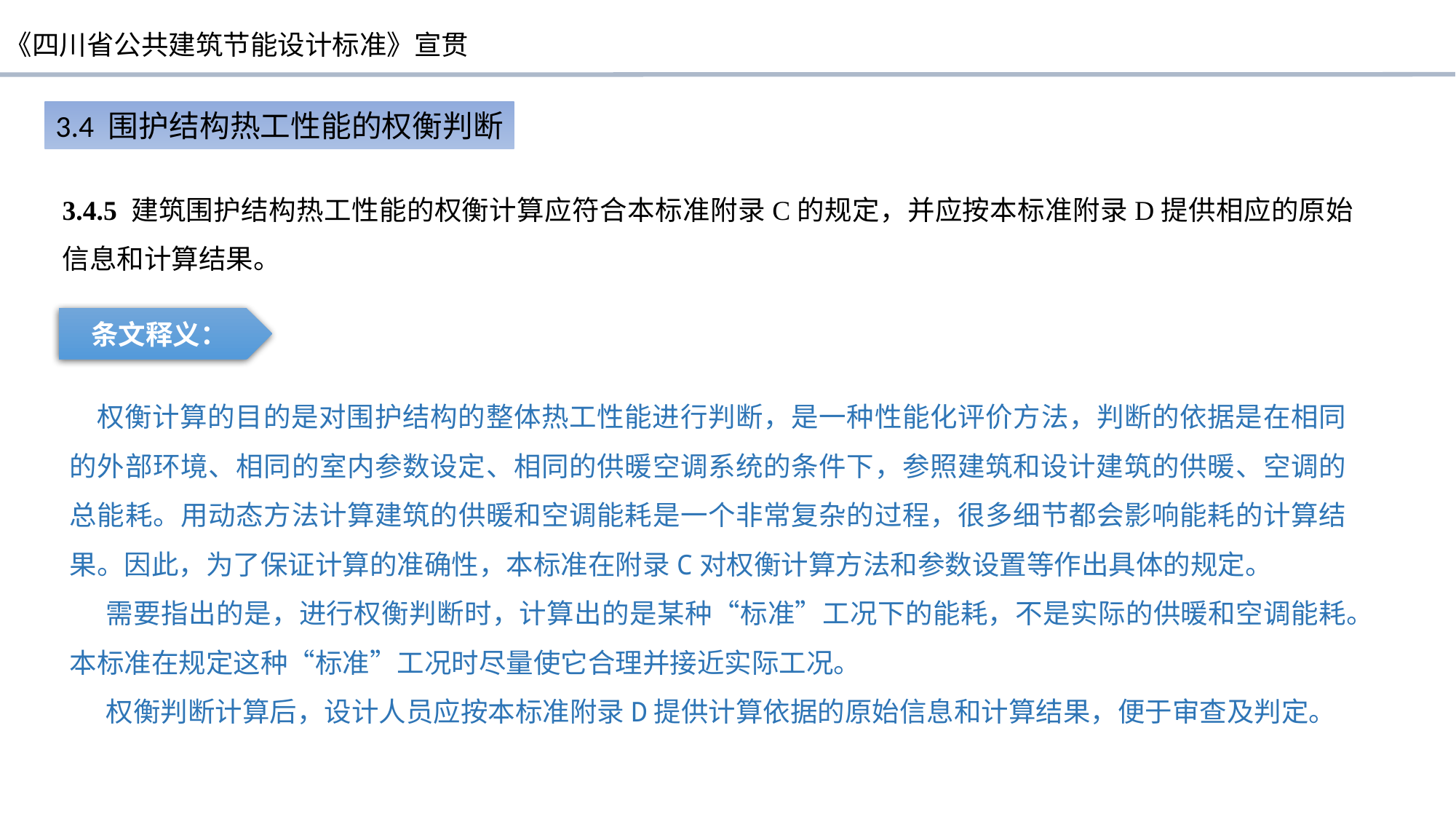

3.4 围护结构热工性能的权衡判断
3.4.5 建筑围护结构热工性能的权衡计算应符合本标准附录C的规定，并应按本标准附录D提供相应的原始信息和计算结果。
条文释义：
   权衡计算的目的是对围护结构的整体热工性能进行判断，是一种性能化评价方法，判断的依据是在相同的外部环境、相同的室内参数设定、相同的供暖空调系统的条件下，参照建筑和设计建筑的供暖、空调的总能耗。用动态方法计算建筑的供暖和空调能耗是一个非常复杂的过程，很多细节都会影响能耗的计算结果。因此，为了保证计算的准确性，本标准在附录C对权衡计算方法和参数设置等作出具体的规定。
需要指出的是，进行权衡判断时，计算出的是某种“标准”工况下的能耗，不是实际的供暖和空调能耗。本标准在规定这种“标准”工况时尽量使它合理并接近实际工况。
权衡判断计算后，设计人员应按本标准附录D提供计算依据的原始信息和计算结果，便于审查及判定。